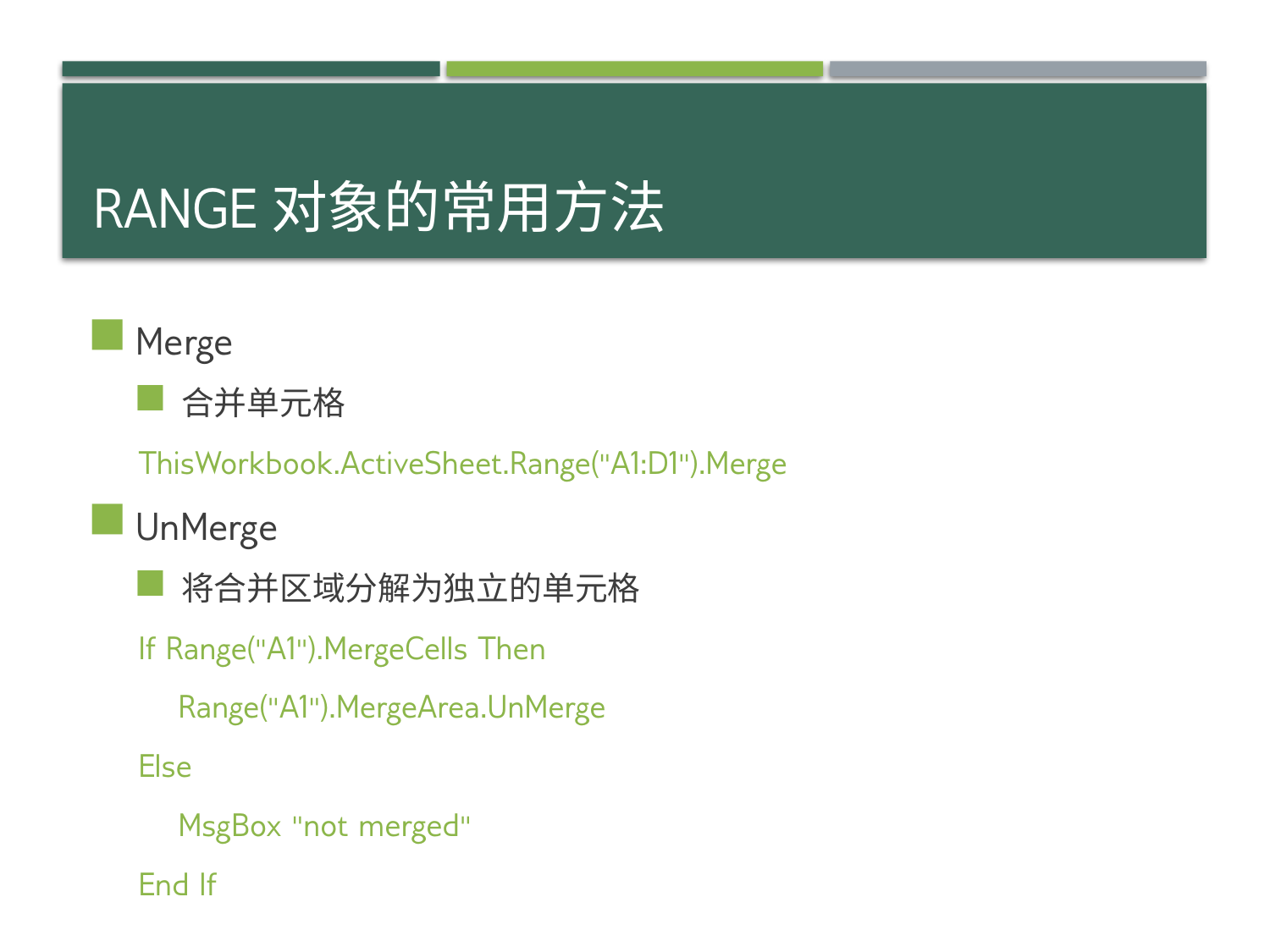

# Range对象的常用方法
Merge
合并单元格
ThisWorkbook.ActiveSheet.Range("A1:D1").Merge
UnMerge
将合并区域分解为独立的单元格
If Range("A1").MergeCells Then
    Range("A1").MergeArea.UnMerge
Else
    MsgBox "not merged"
End If